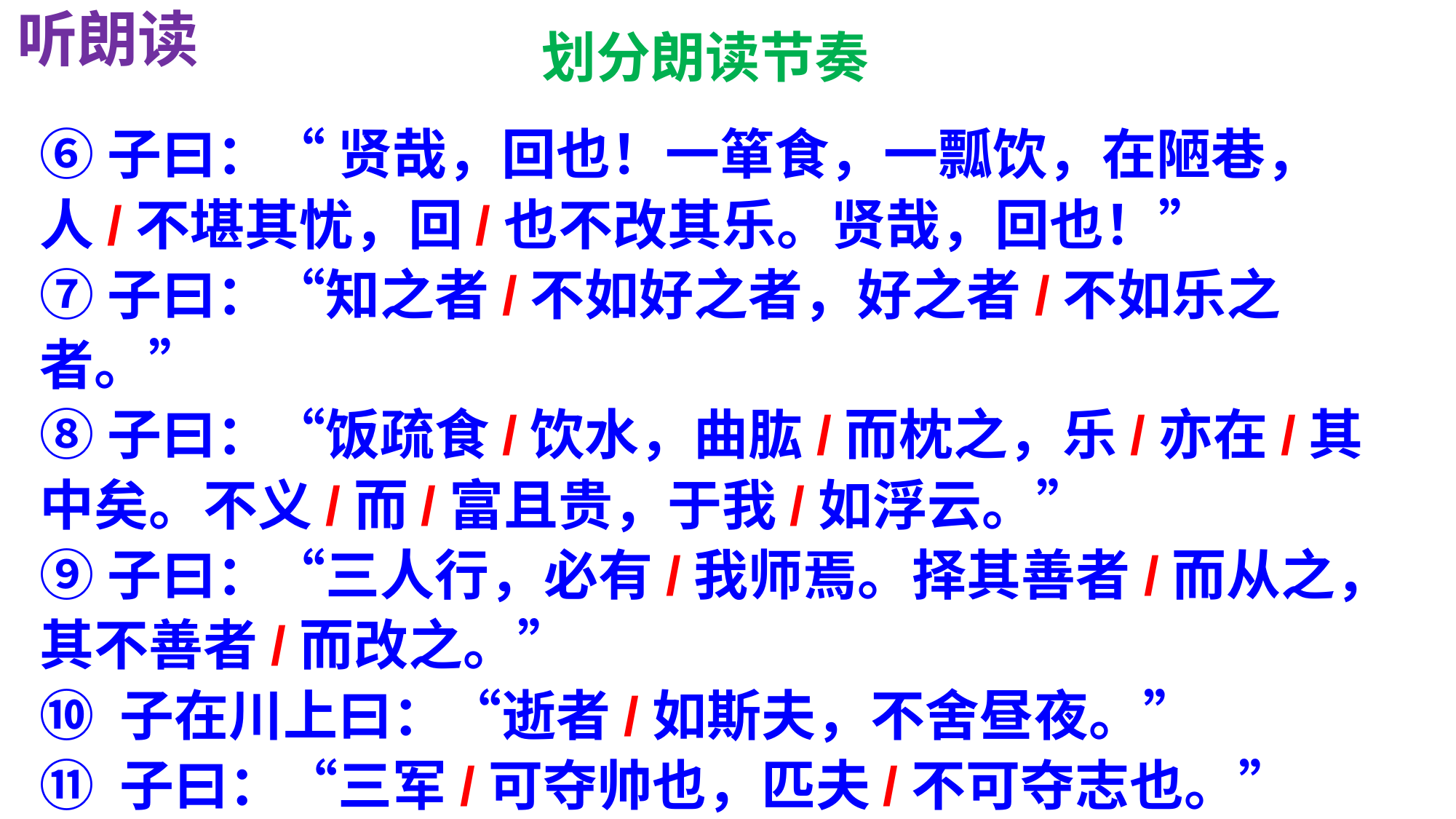

听朗读
# 划分朗读节奏
⑥子曰：“ 贤哉，回也！一箪食，一瓢饮，在陋巷，人/不堪其忧，回/也不改其乐。贤哉，回也！”
⑦子曰：“知之者/不如好之者，好之者/不如乐之者。”
⑧子曰：“饭疏食/饮水，曲肱/而枕之，乐/亦在/其中矣。不义/而/富且贵，于我/如浮云。”
⑨子曰：“三人行，必有/我师焉。择其善者/而从之，其不善者/而改之。”
⑩ 子在川上曰：“逝者/如斯夫，不舍昼夜。”
⑪ 子曰：“三军/可夺帅也，匹夫/不可夺志也。”
⑫子夏曰：“博学/而笃志，切问/而近思，仁在其中矣。”